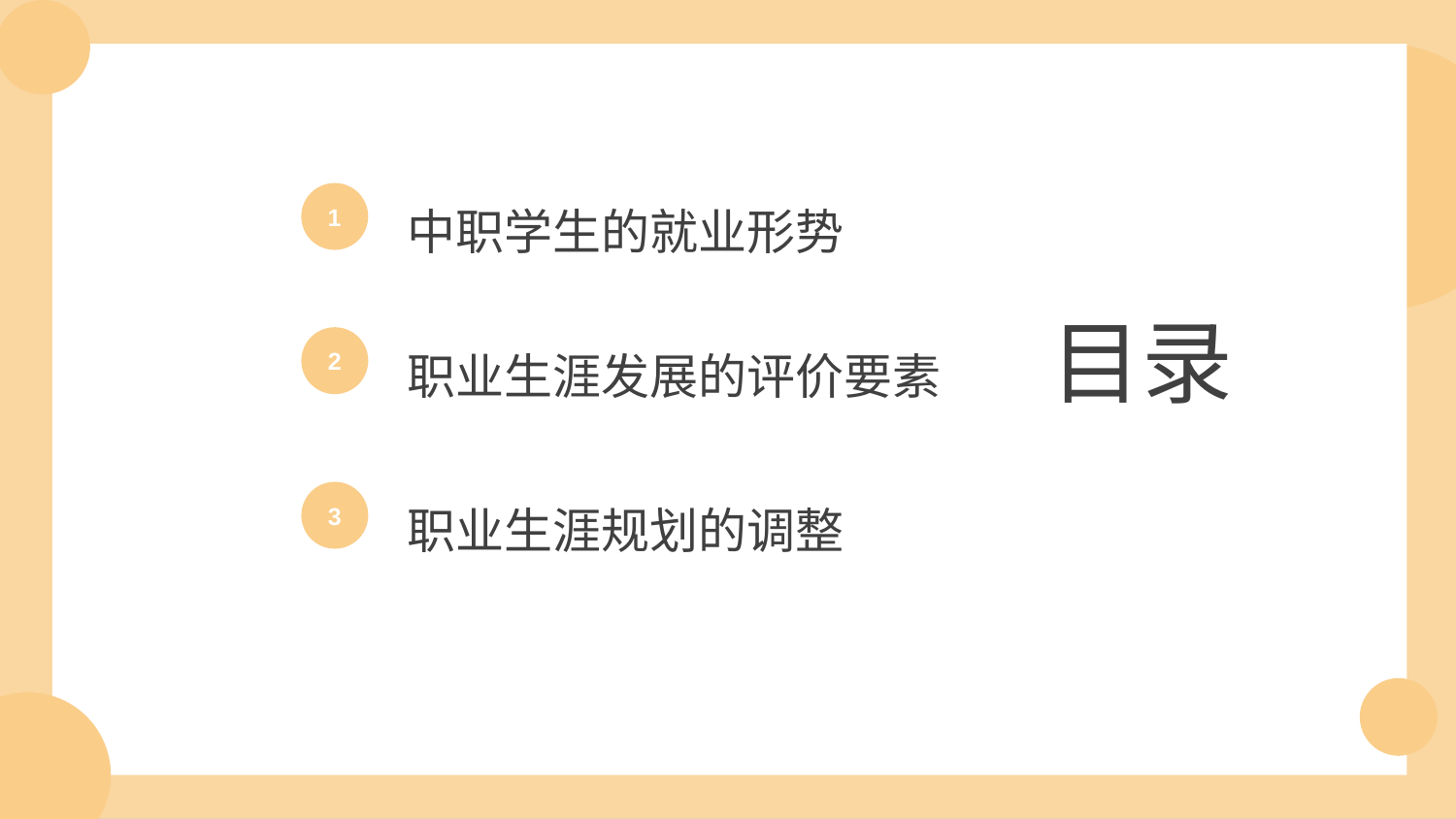

中职学生的就业形势
1
contents
目录
职业生涯发展的评价要素
2
职业生涯规划的调整
3